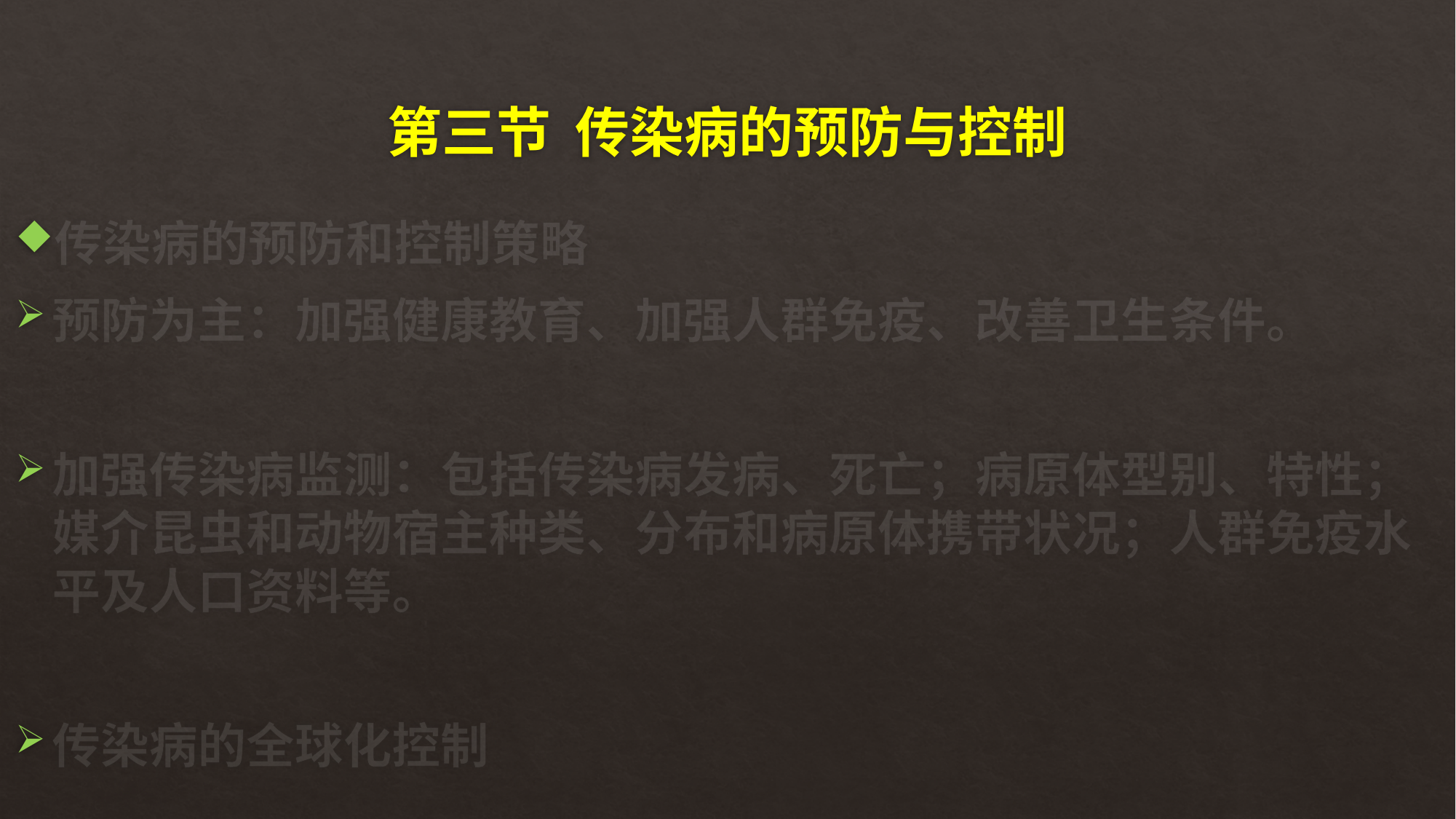

# 第三节  传染病的预防与控制
传染病的预防和控制策略
预防为主：加强健康教育、加强人群免疫、改善卫生条件。

加强传染病监测：包括传染病发病、死亡；病原体型别、特性；媒介昆虫和动物宿主种类、分布和病原体携带状况；人群免疫水平及人口资料等。

传染病的全球化控制